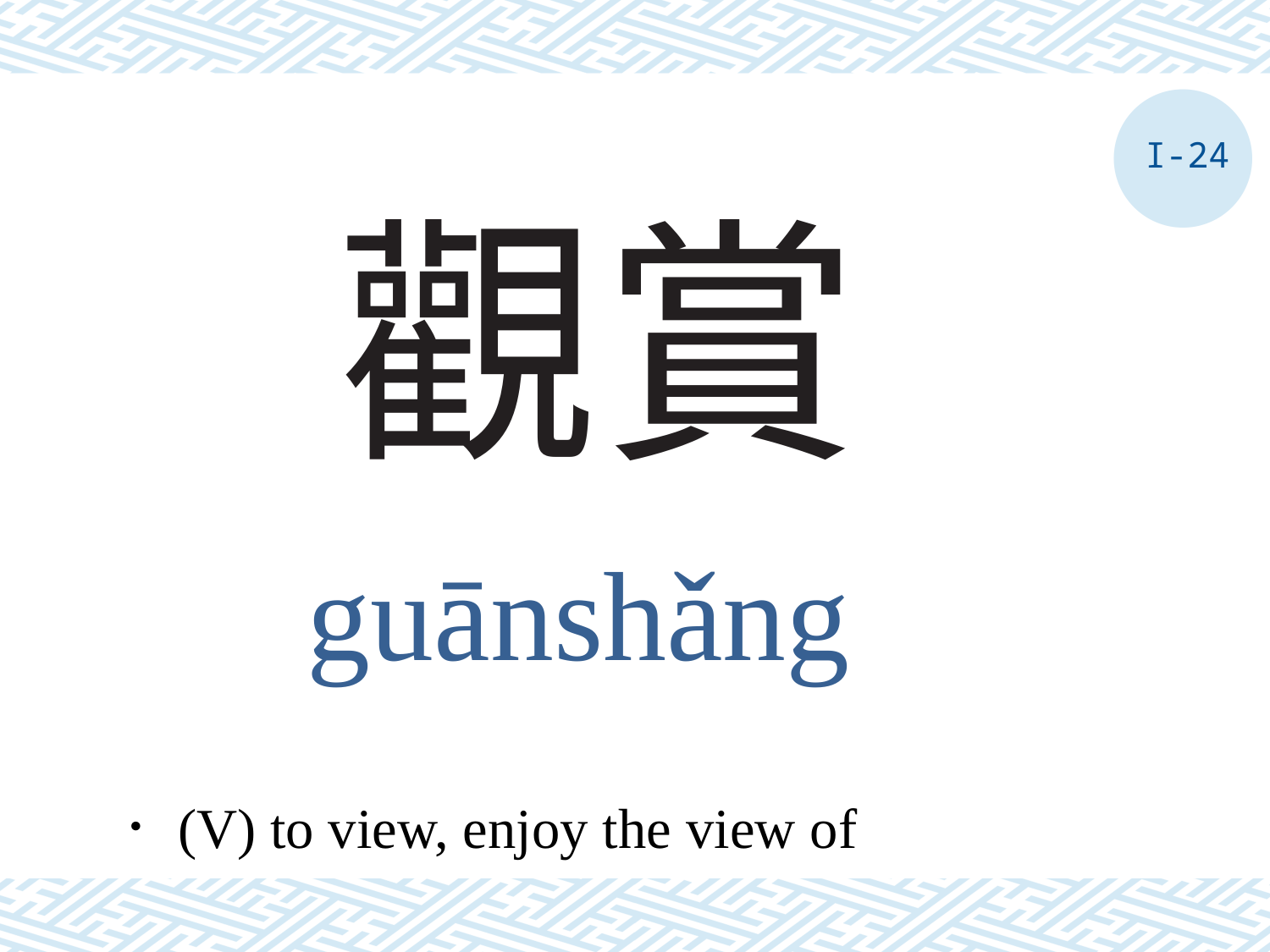

I-24

# 觀賞
guānshǎng
．(V) to view, enjoy the view of